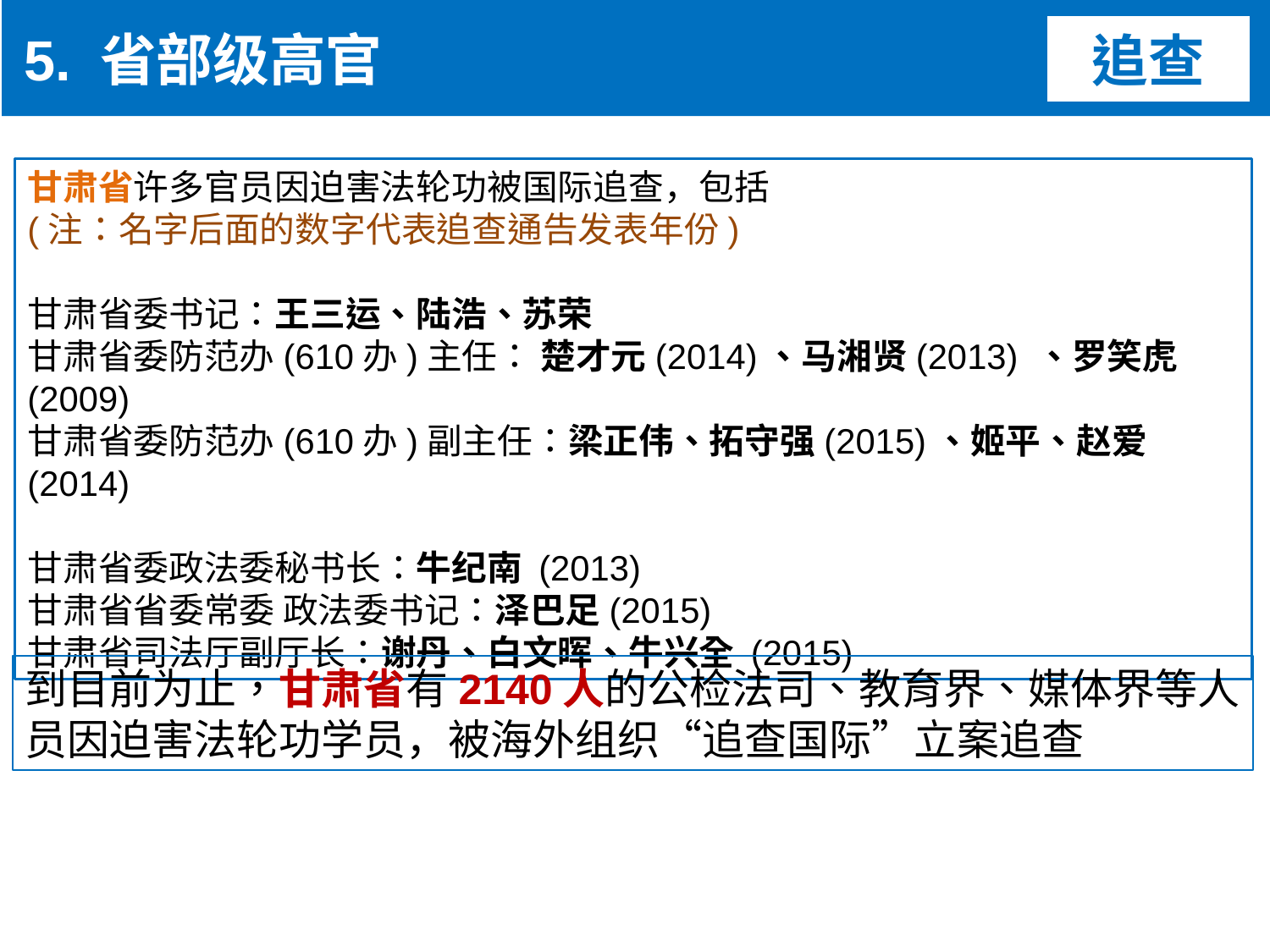

5. 省部级高官
追查
甘肃省许多官员因迫害法轮功被国际追查，包括
(注：名字后面的数字代表追查通告发表年份)

甘肃省委书记：王三运、陆浩、苏荣
甘肃省委防范办(610办)主任： 楚才元(2014)、马湘贤(2013) 、罗笑虎 (2009)
甘肃省委防范办(610办)副主任：梁正伟、拓守强(2015)、姬平、赵爱(2014)

甘肃省委政法委秘书长：牛纪南 (2013)
甘肃省省委常委 政法委书记：泽巴足(2015)
甘肃省司法厅副厅长：谢丹、白文晖、牛兴全 (2015)
到目前为止，甘肃省有2140人的公检法司、教育界、媒体界等人员因迫害法轮功学员，被海外组织“追查国际”立案追查